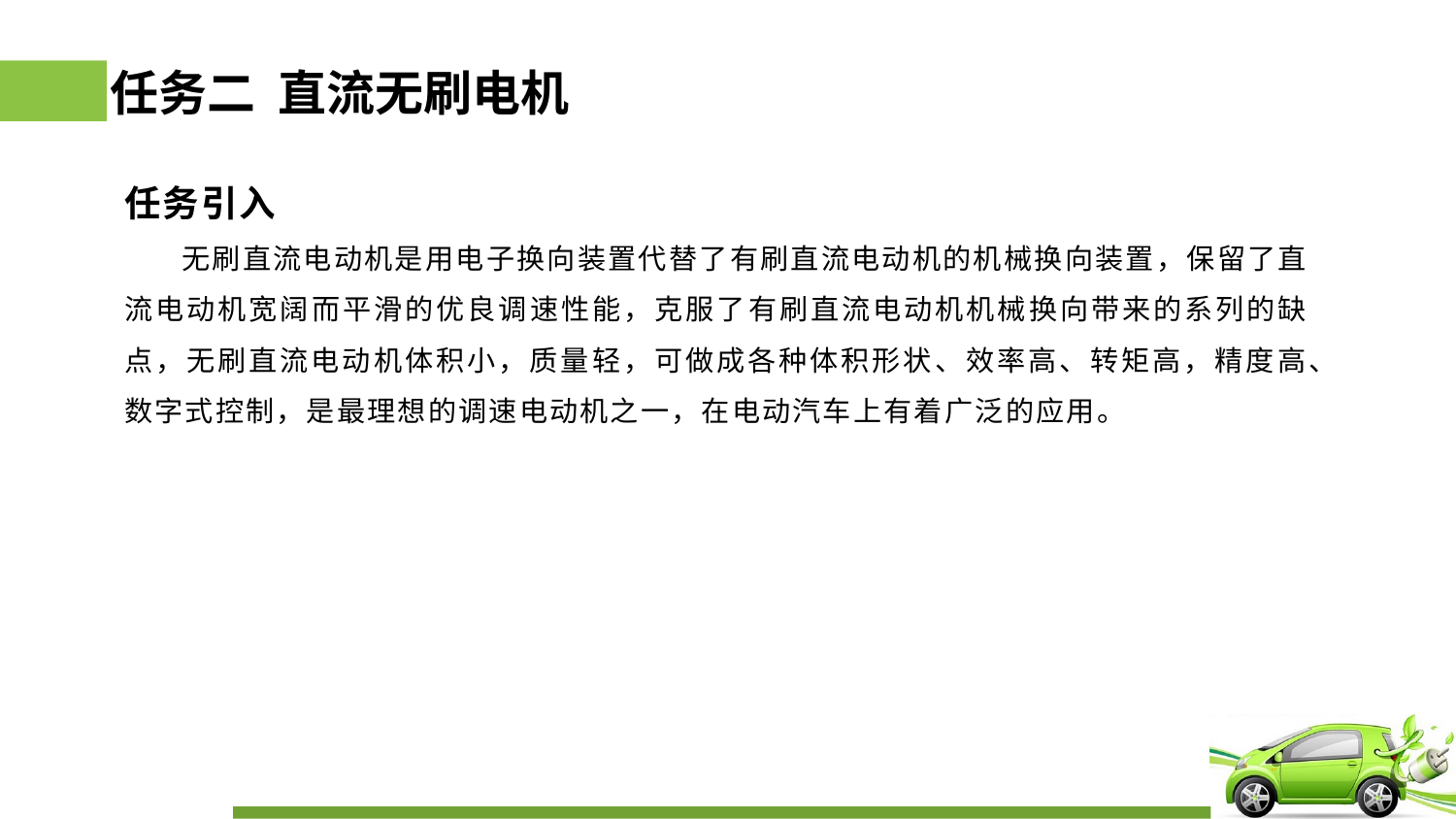

# 任务二  直流无刷电机
任务引入
      无刷直流电动机是用电子换向装置代替了有刷直流电动机的机械换向装置，保留了直流电动机宽阔而平滑的优良调速性能，克服了有刷直流电动机机械换向带来的系列的缺点，无刷直流电动机体积小，质量轻，可做成各种体积形状、效率高、转矩高，精度高、数字式控制，是最理想的调速电动机之一，在电动汽车上有着广泛的应用。